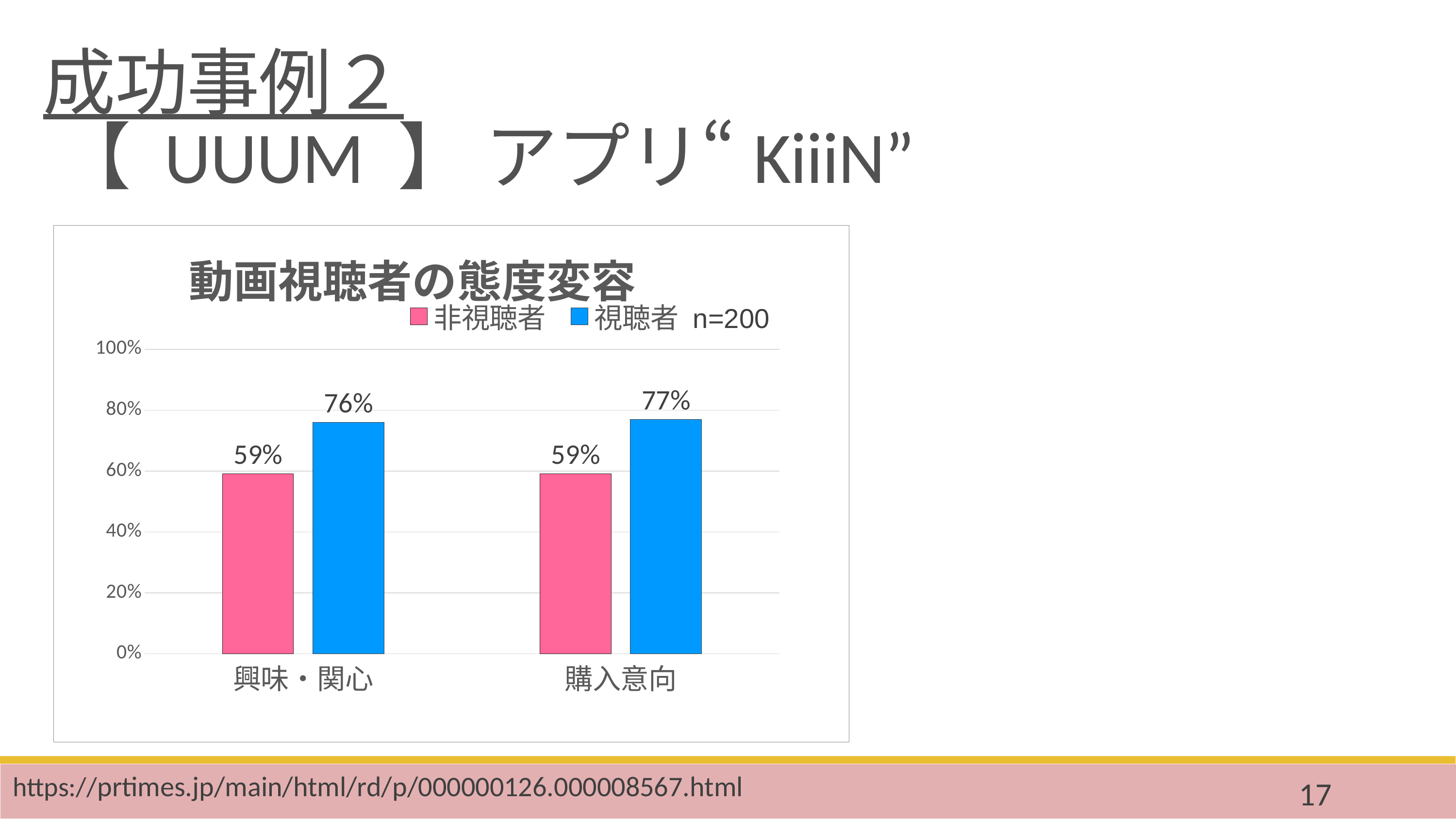

成功事例２
 【 UUUM 】 アプリ“KiiiN”

### Chart: 動画視聴者の態度変容

| Category | 非視聴者 | 視聴者 |
|---|---|---|
| 興味・関心 | 0.591 | 0.76 |
| 購入意向 | 0.591 | 0.77 |
n=200
https://prtimes.jp/main/html/rd/p/000000126.000008567.html
17